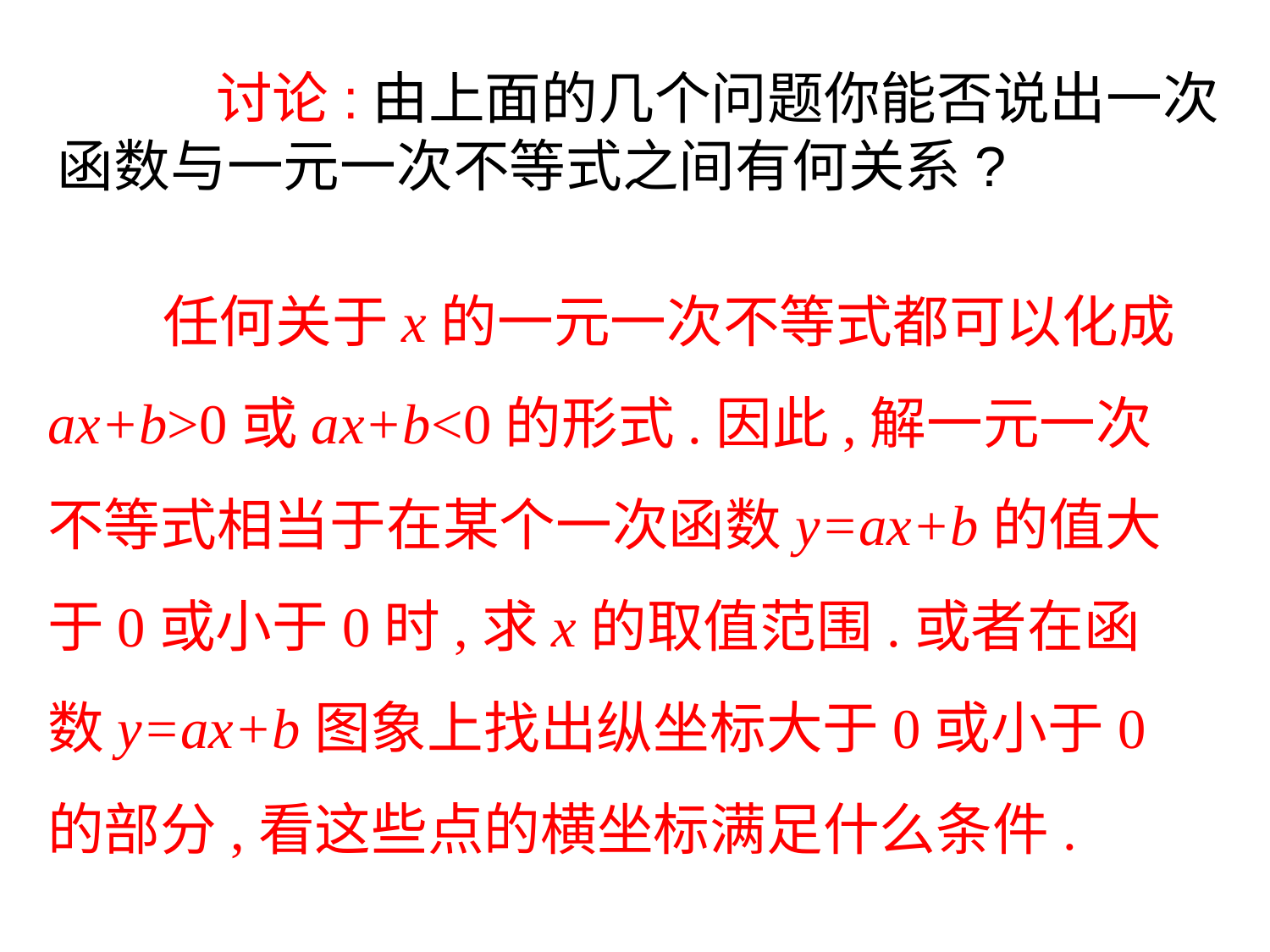

讨论:由上面的几个问题你能否说出一次函数与一元一次不等式之间有何关系?
        任何关于x的一元一次不等式都可以化成ax+b>0或ax+b<0的形式.因此,解一元一次不等式相当于在某个一次函数y=ax+b的值大于0或小于0时,求x的取值范围.或者在函数y=ax+b图象上找出纵坐标大于0或小于0的部分,看这些点的横坐标满足什么条件.